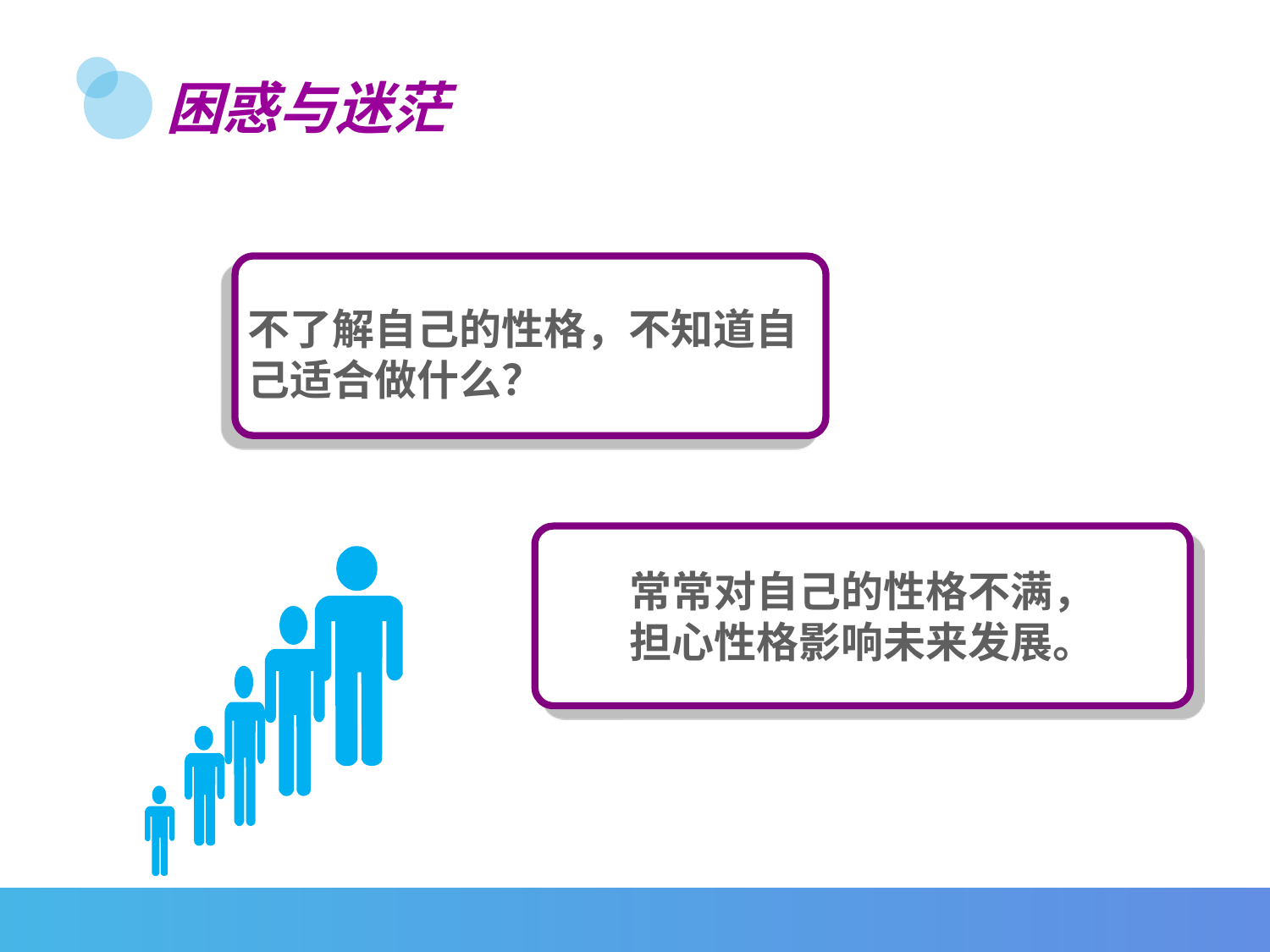

困惑与迷茫

不了解自己的性格，不知道自己适合做什么？
常常对自己的性格不满，
担心性格影响未来发展。